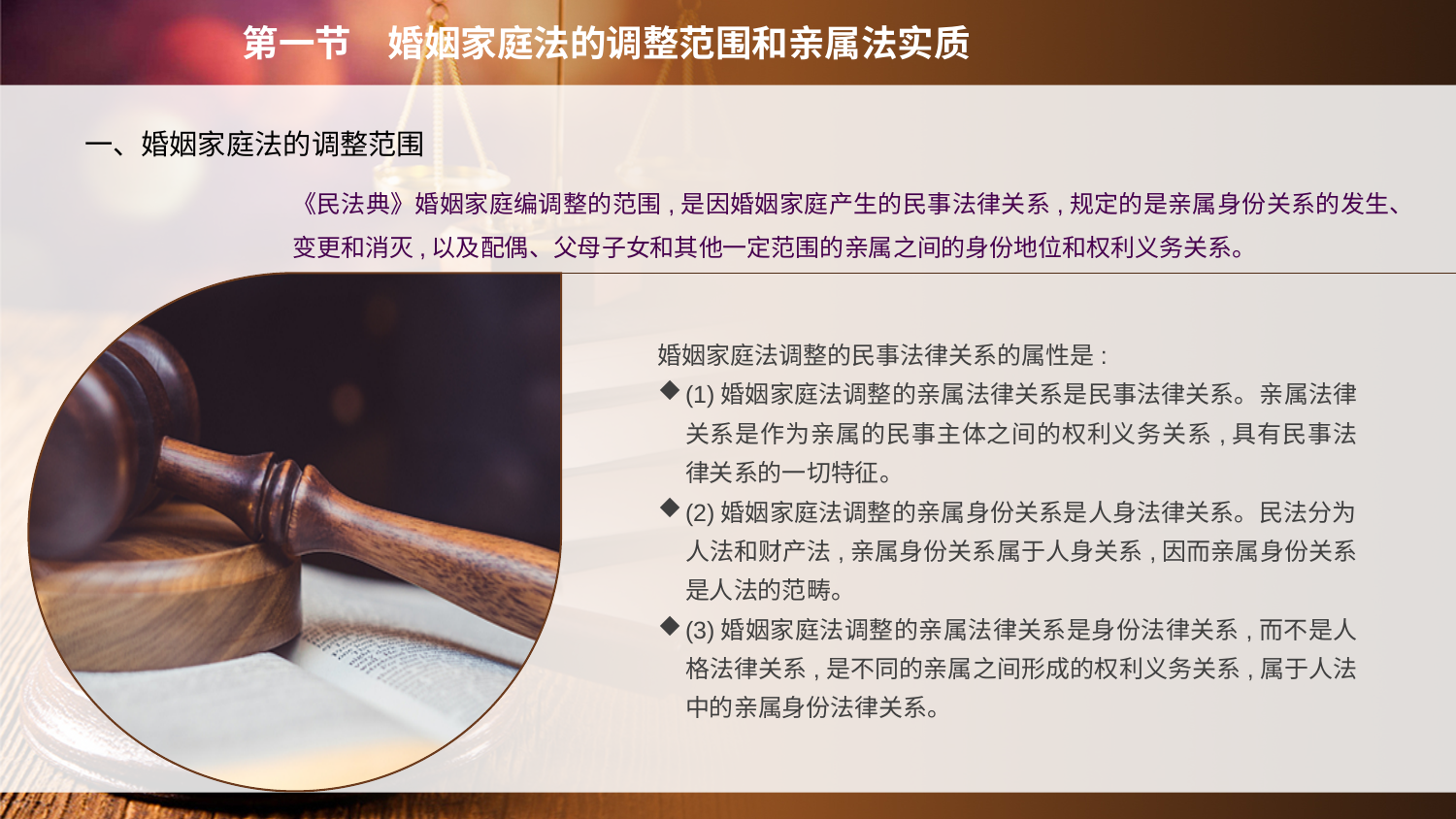

第一节　婚姻家庭法的调整范围和亲属法实质
　　一、婚姻家庭法的调整范围
《民法典》婚姻家庭编调整的范围,是因婚姻家庭产生的民事法律关系,规定的是亲属身份关系的发生、变更和消灭,以及配偶、父母子女和其他一定范围的亲属之间的身份地位和权利义务关系。

婚姻家庭法调整的民事法律关系的属性是:
(1)婚姻家庭法调整的亲属法律关系是民事法律关系。亲属法律关系是作为亲属的民事主体之间的权利义务关系,具有民事法律关系的一切特征。
(2)婚姻家庭法调整的亲属身份关系是人身法律关系。民法分为人法和财产法,亲属身份关系属于人身关系,因而亲属身份关系是人法的范畴。
(3)婚姻家庭法调整的亲属法律关系是身份法律关系,而不是人格法律关系,是不同的亲属之间形成的权利义务关系,属于人法中的亲属身份法律关系。